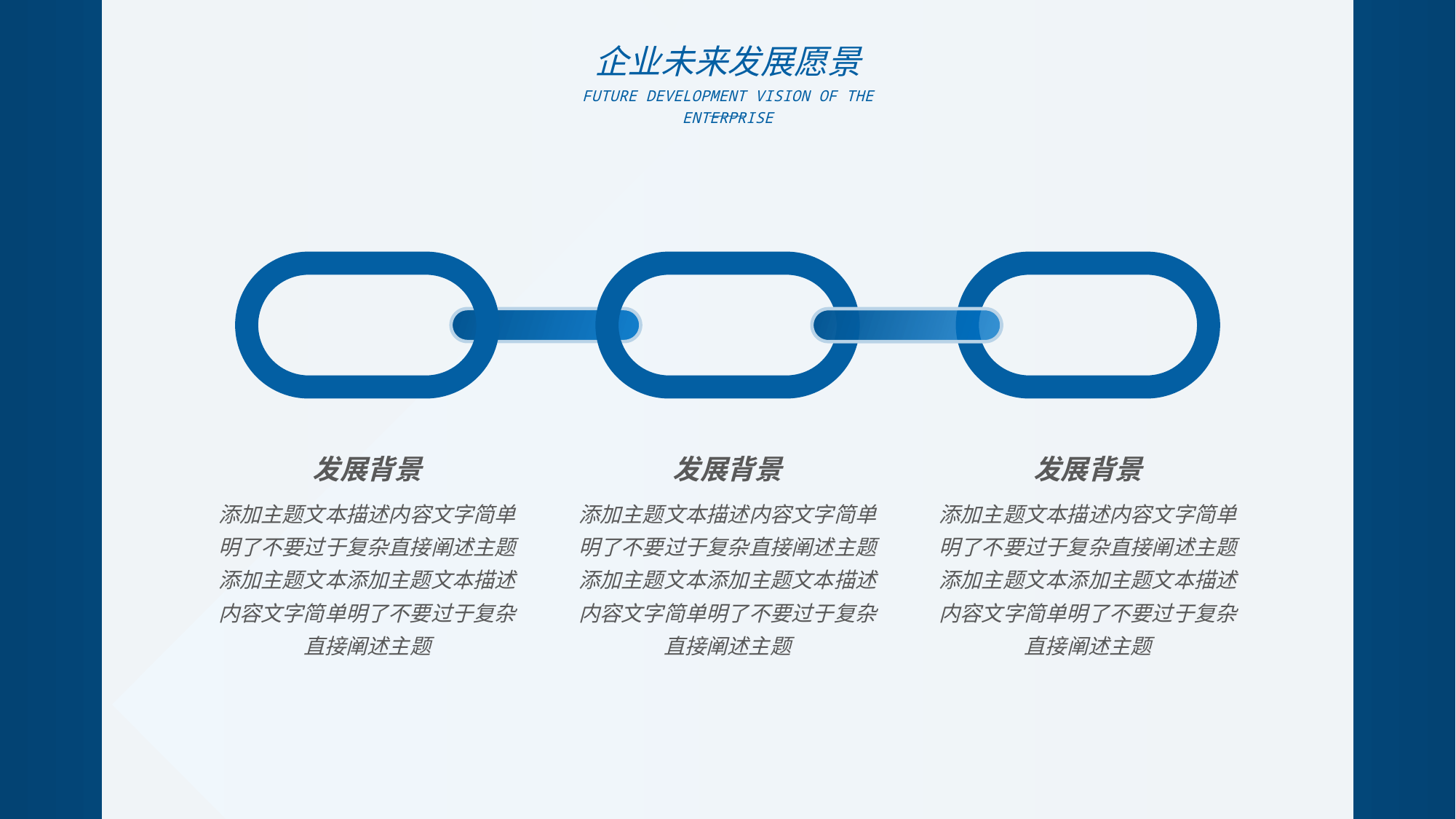

企业未来发展愿景
FUTURE DEVELOPMENT VISION OF THE ENTERPRISE

发展背景
发展背景
发展背景
添加主题文本描述内容文字简单明了不要过于复杂直接阐述主题添加主题文本添加主题文本描述内容文字简单明了不要过于复杂直接阐述主题
添加主题文本描述内容文字简单明了不要过于复杂直接阐述主题添加主题文本添加主题文本描述内容文字简单明了不要过于复杂直接阐述主题
添加主题文本描述内容文字简单明了不要过于复杂直接阐述主题添加主题文本添加主题文本描述内容文字简单明了不要过于复杂直接阐述主题